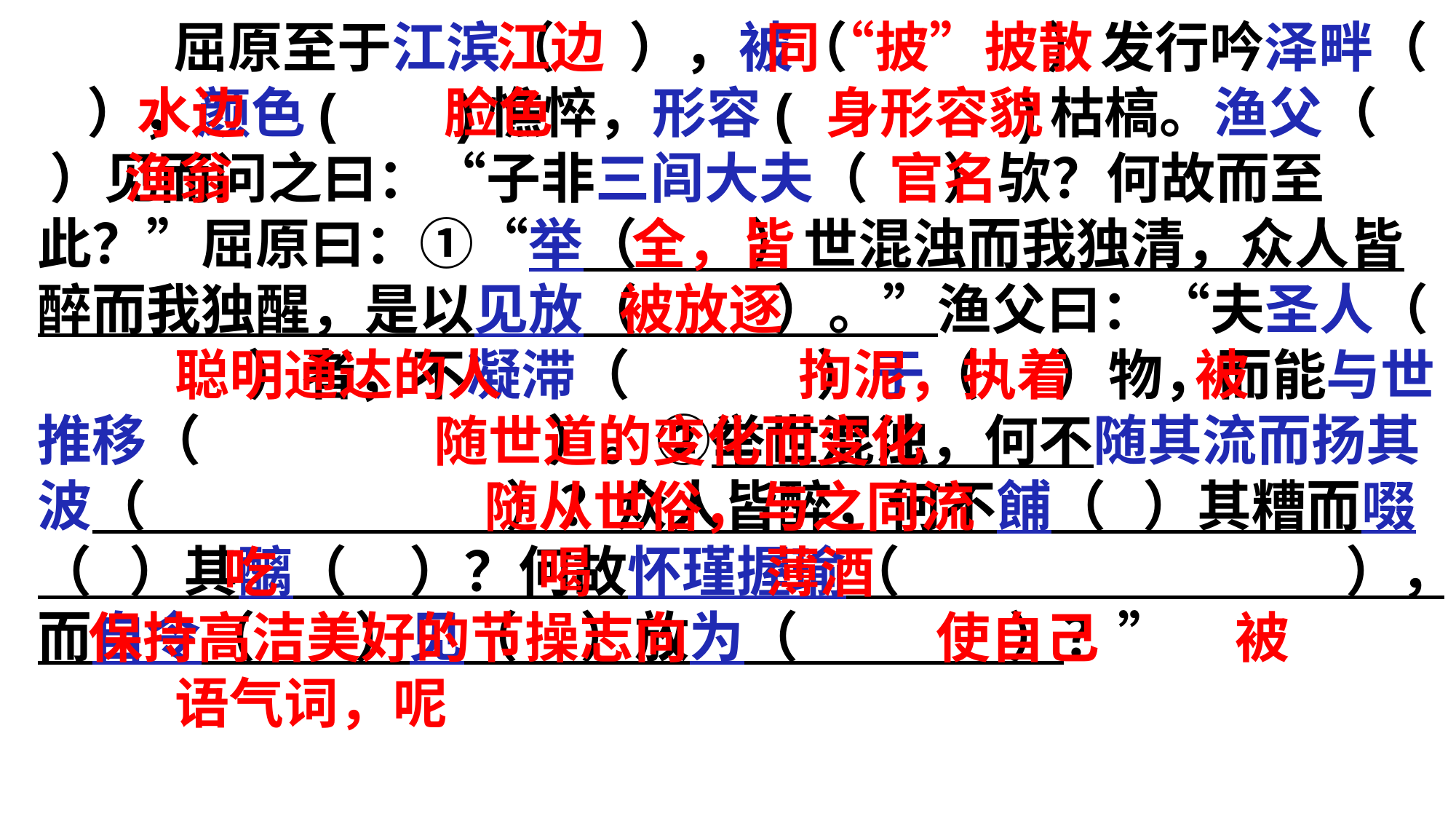

屈原至于江滨（      ），被（                ）发行吟泽畔（      ），颜色(        )憔悴，形容(               )枯槁。渔父（     ）见而问之曰：“子非三闾大夫（      ）欤？何故而至此？”屈原曰：①“举（         ）世混浊而我独清，众人皆醉而我独醒，是以见放（           ）。”渔父曰：“夫圣人（                   ）者，不凝滞（               ）于（      ）物，而能与世推移（                            ）。②举世混浊，何不随其流而扬其波（                             ）？众人皆醉，何不餔（   ）其糟而啜（   ）其醨（     ）？何故怀瑾握瑜（                                    ），而自令（        ）见（     ）放为（                 ）？”
                                    江边             同“披”披散
       水边                脸色                      身形容貌
      渔翁                                                     官名
                                               全，皆
                                              被放逐
          聪明通达的人                        拘泥，执着          被
                               随世道的变化而变化
                                   随从世俗，与之同流
              吃                     喝              薄酒
   保持高洁美好的节操志向                    使自己           被
          语气词，呢